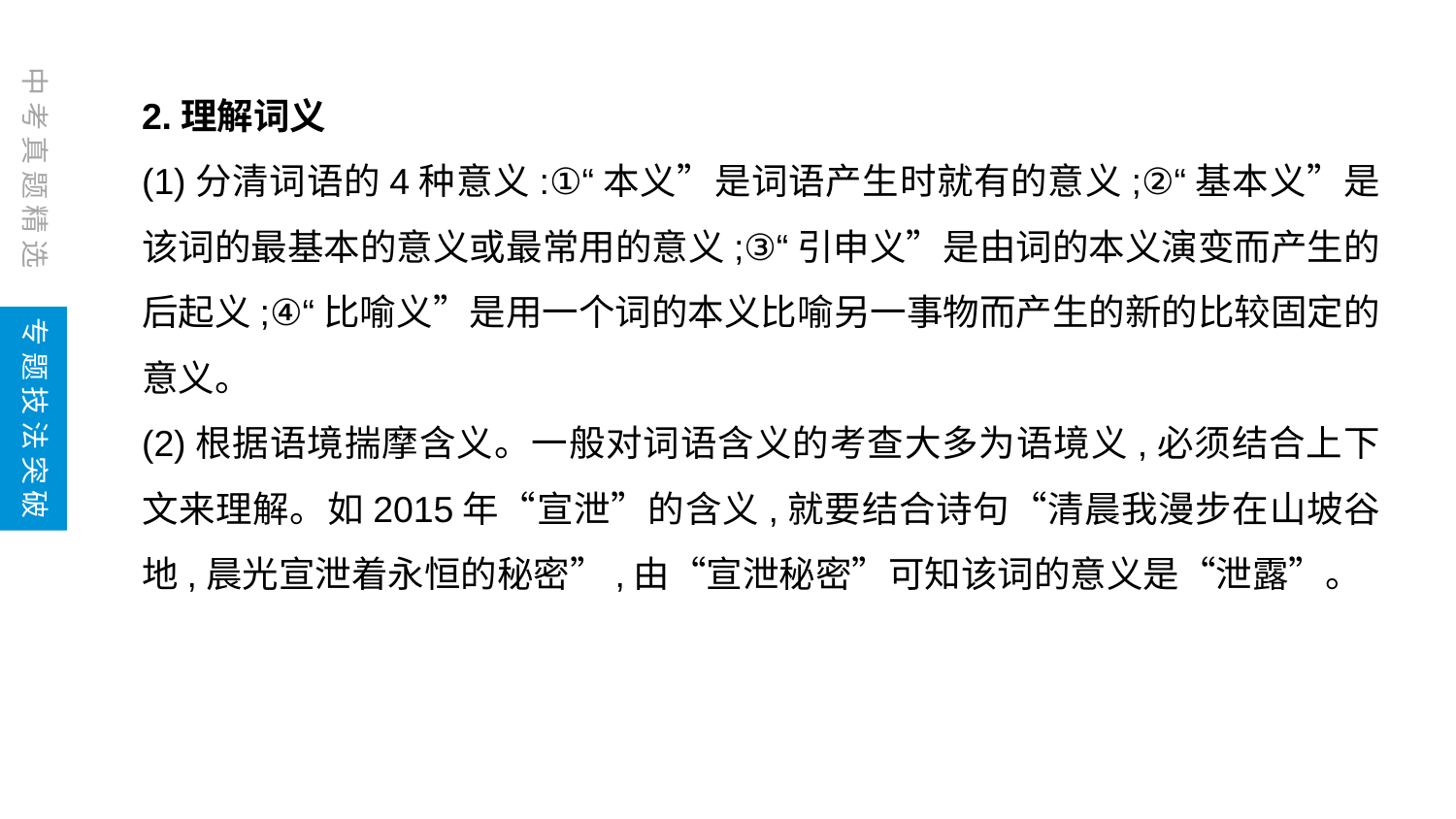

中考真题精选
2.理解词义
(1)分清词语的4种意义:①“本义”是词语产生时就有的意义;②“基本义”是该词的最基本的意义或最常用的意义;③“引申义”是由词的本义演变而产生的后起义;④“比喻义”是用一个词的本义比喻另一事物而产生的新的比较固定的意义。
(2)根据语境揣摩含义。一般对词语含义的考查大多为语境义,必须结合上下文来理解。如2015年“宣泄”的含义,就要结合诗句“清晨我漫步在山坡谷地,晨光宣泄着永恒的秘密”,由“宣泄秘密”可知该词的意义是“泄露”。

专题技法突破